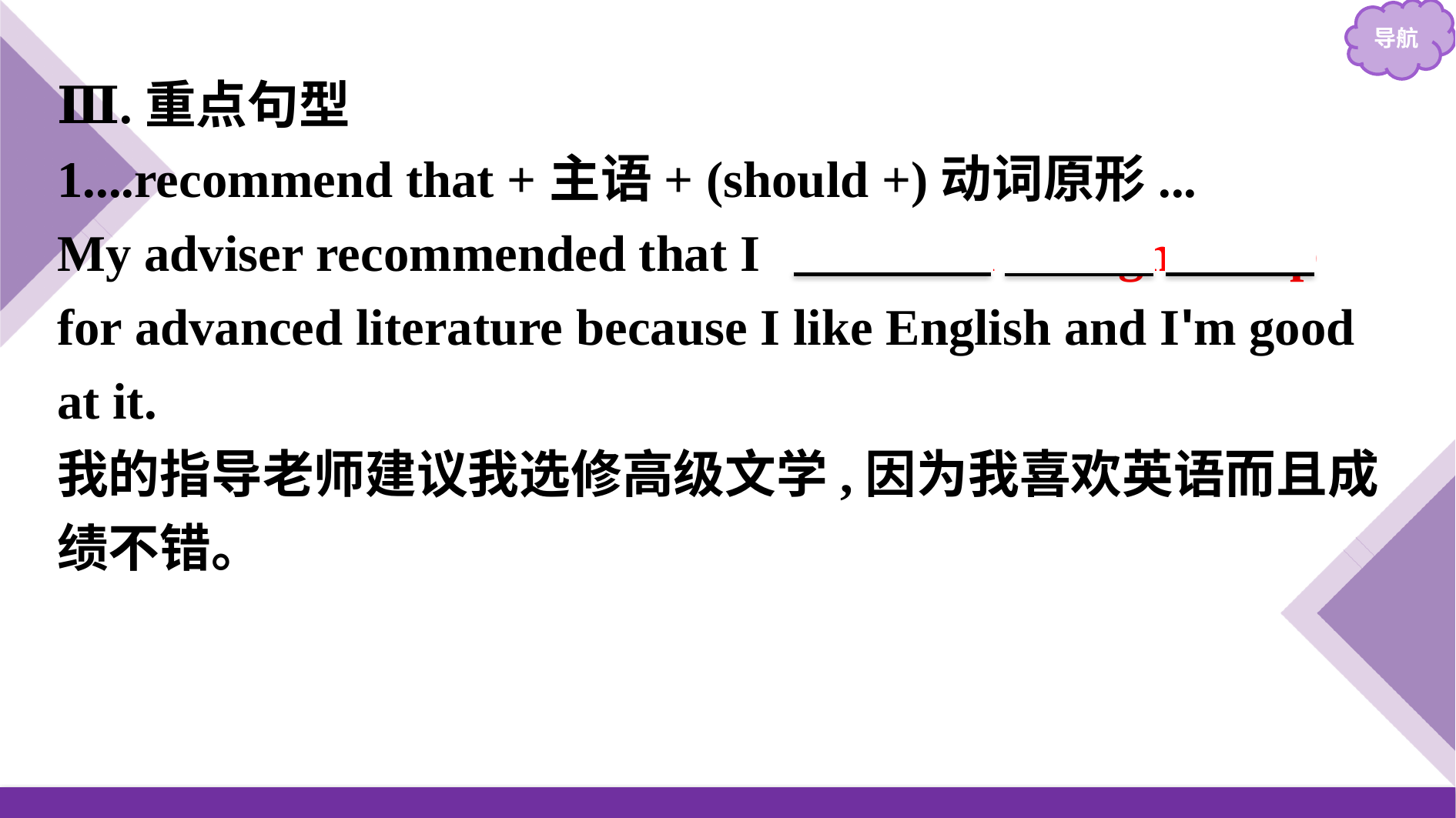

Ⅲ.重点句型
1....recommend that +主语+ (should +)动词原形...
My adviser recommended that I 　should　 sign　 up　 for advanced literature because I like English and I'm good at it.
我的指导老师建议我选修高级文学,因为我喜欢英语而且成绩不错。